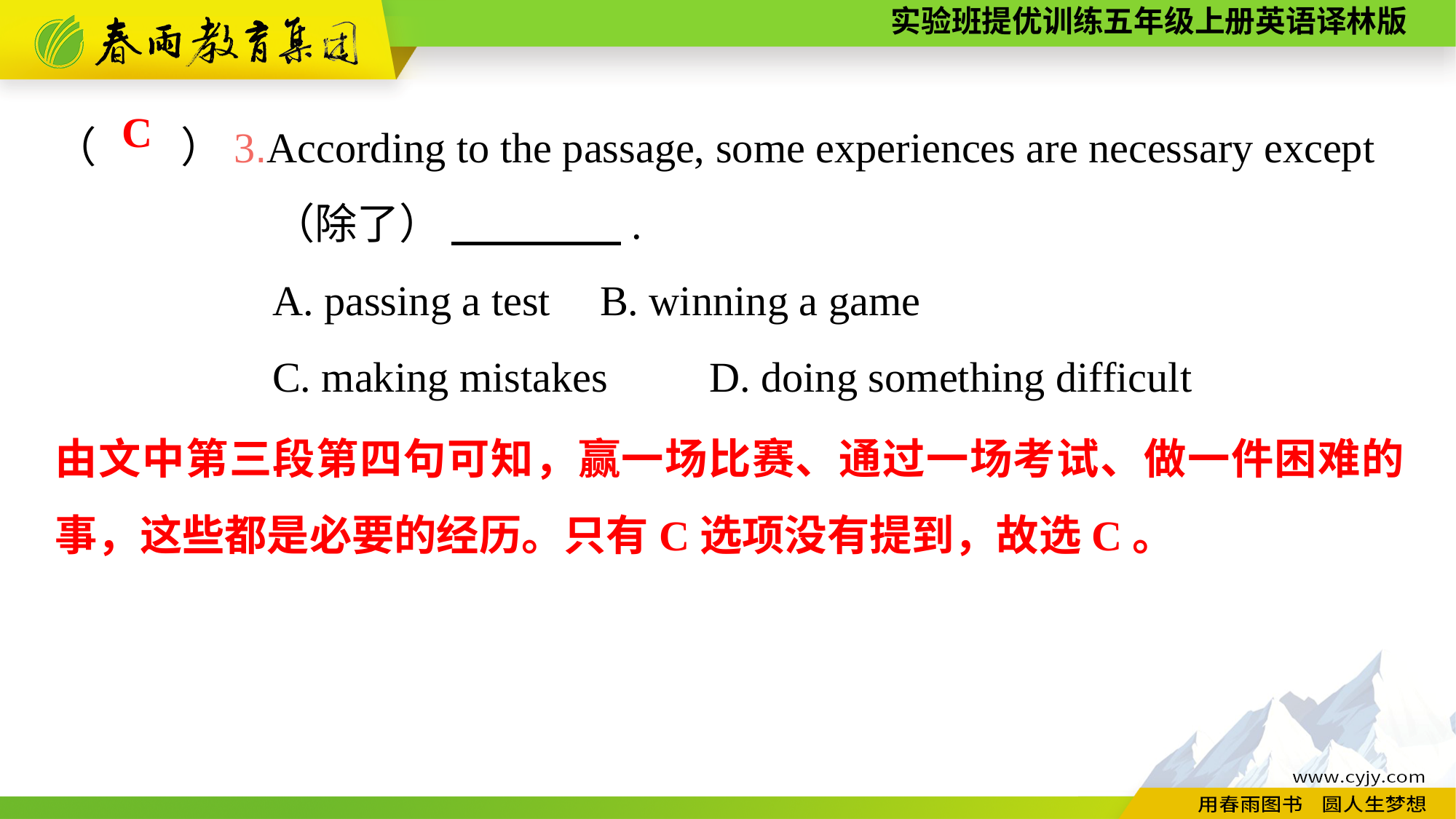

（　　）3.According to the passage, some experiences are necessary except
		（除了） 　　　　.
		A. passing a test	B. winning a game
		C. making mistakes	D. doing something difficult
C
由文中第三段第四句可知，赢一场比赛、通过一场考试、做一件困难的事，这些都是必要的经历。只有C选项没有提到，故选C。